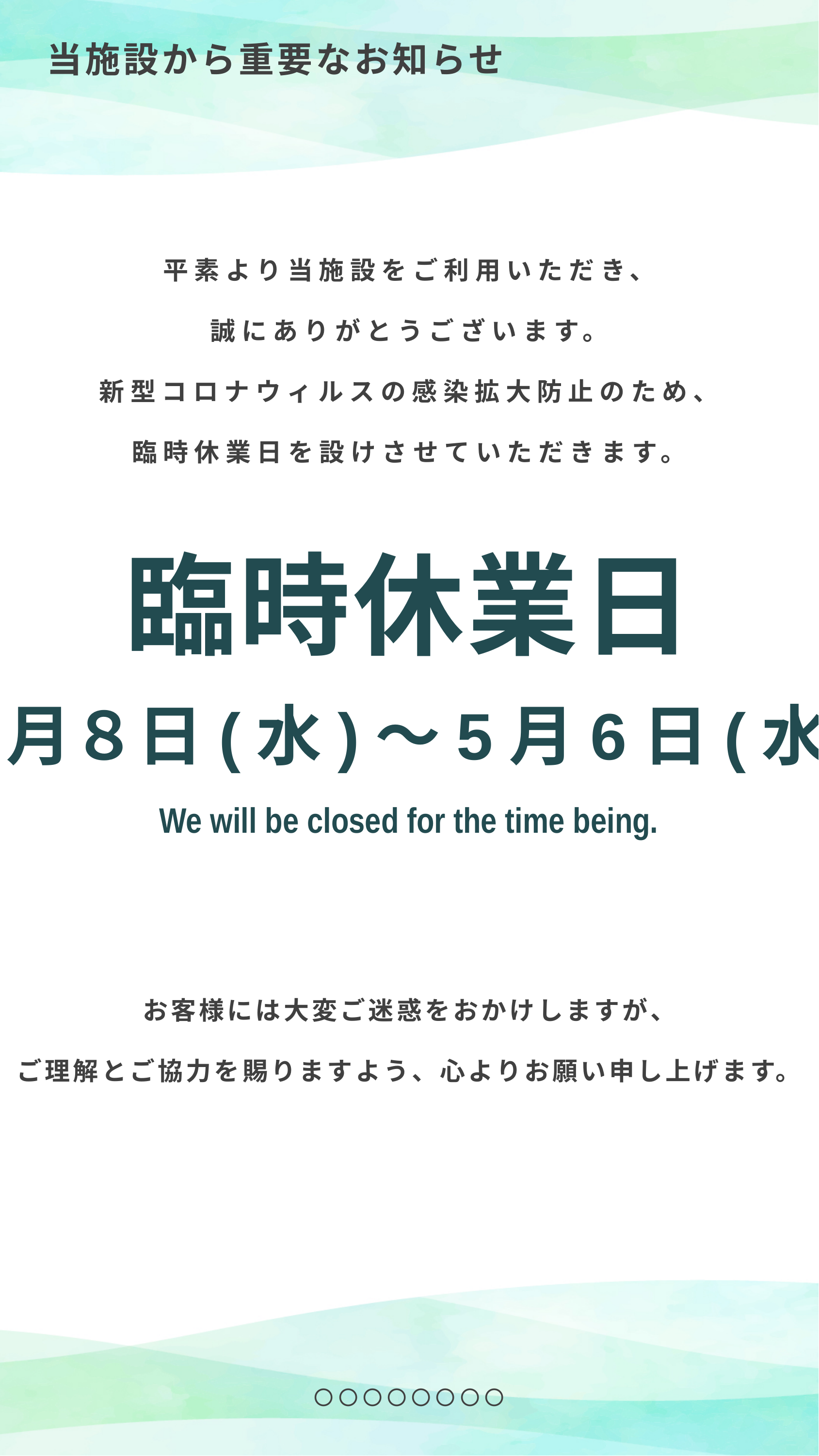

当施設から重要なお知らせ
平素より当施設をご利用いただき、
誠にありがとうございます。
新型コロナウィルスの感染拡大防止のため、
臨時休業日を設けさせていただきます。

臨時休業日
4月８日(水)～5月6日(水)
We will be closed for the time being.
お客様には大変ご迷惑をおかけしますが、
ご理解とご協力を賜りますよう、心よりお願い申し上げます。
○○○○○○○○